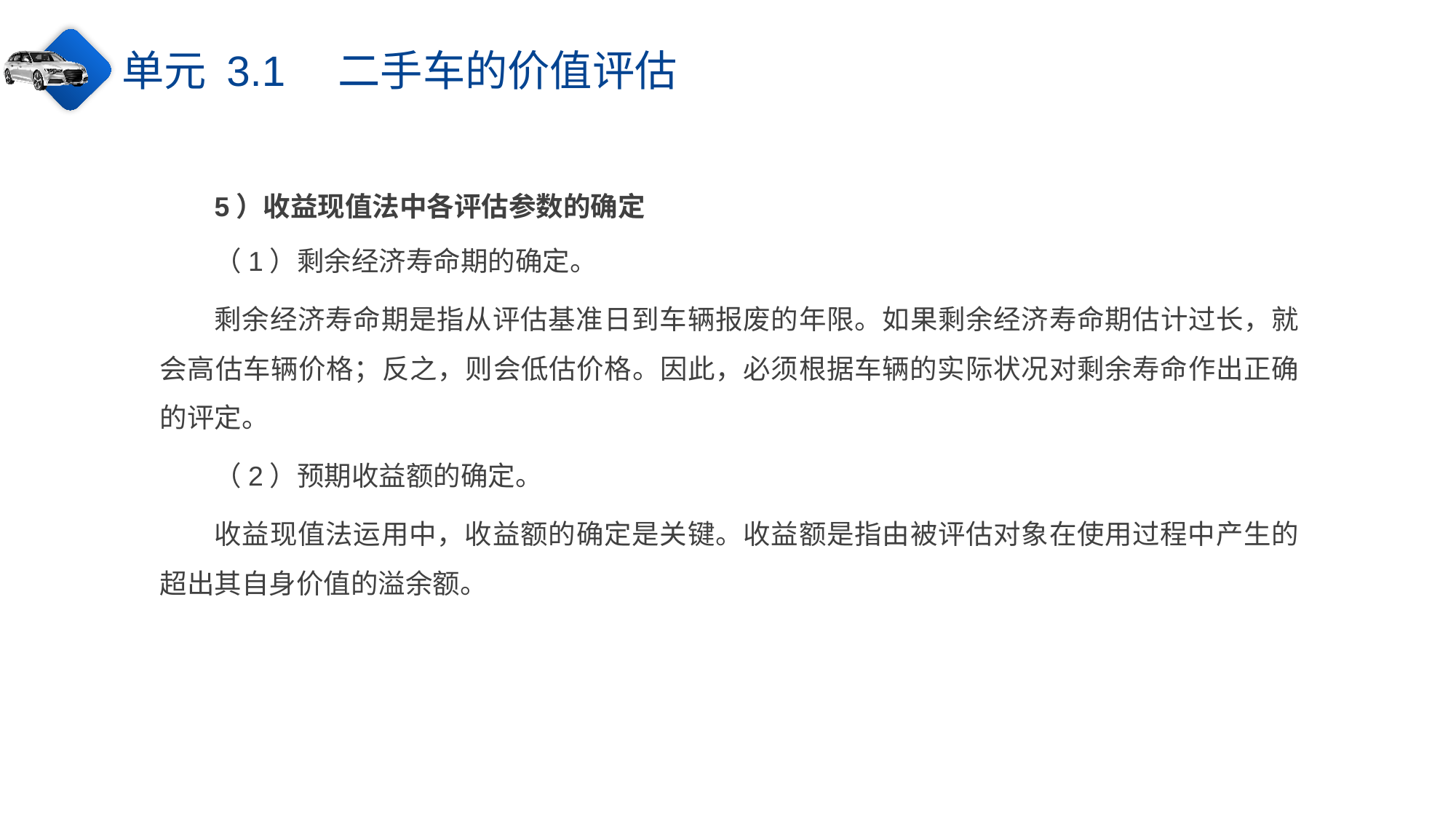

单元 3.1　二手车的价值评估
5）收益现值法中各评估参数的确定
（1）剩余经济寿命期的确定。
剩余经济寿命期是指从评估基准日到车辆报废的年限。如果剩余经济寿命期估计过长，就会高估车辆价格；反之，则会低估价格。因此，必须根据车辆的实际状况对剩余寿命作出正确的评定。
（2）预期收益额的确定。
收益现值法运用中，收益额的确定是关键。收益额是指由被评估对象在使用过程中产生的超出其自身价值的溢余额。